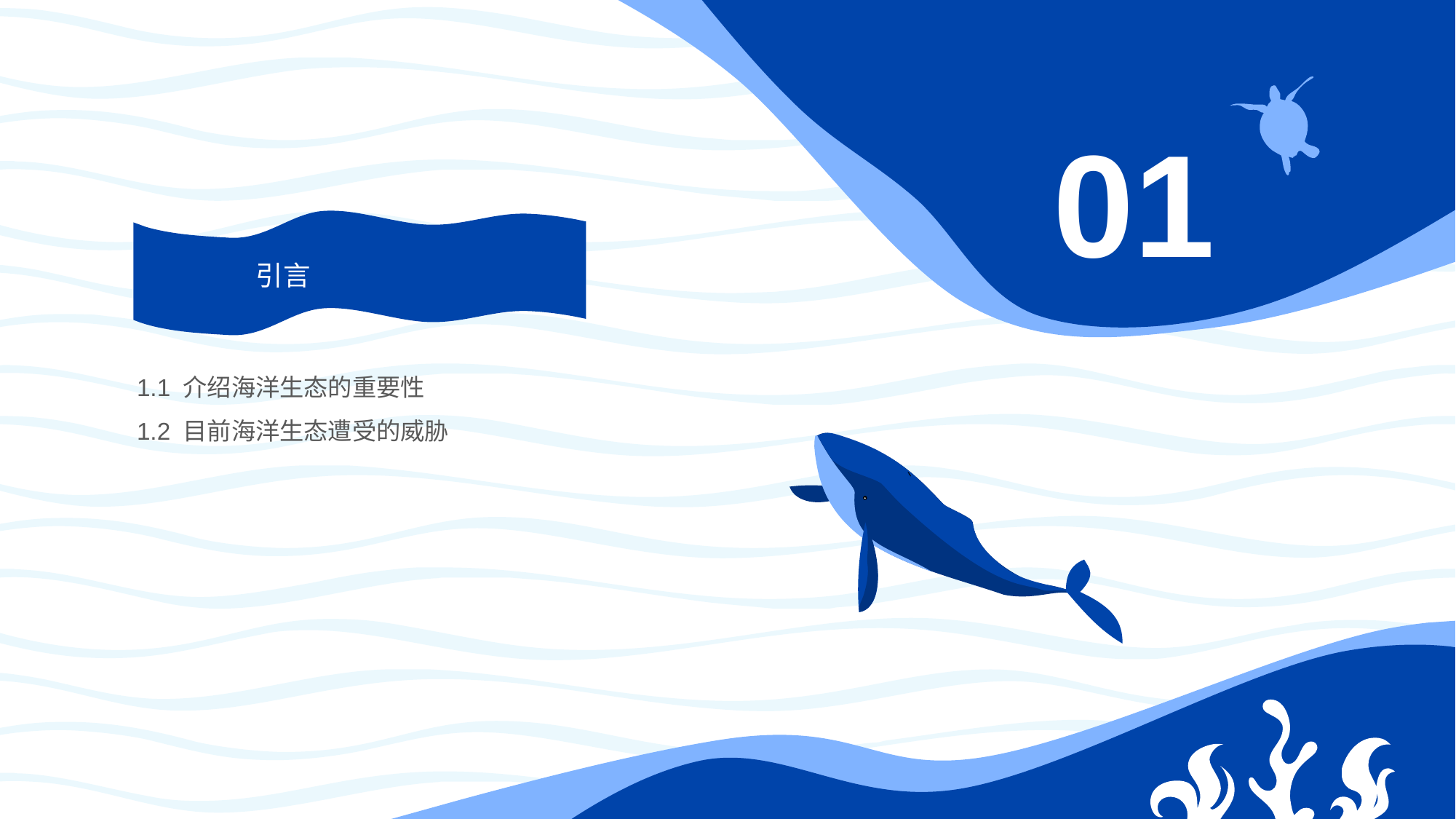

保
态

目录
生
护
01
洋
海

引言
1.1 介绍海洋生态的重要性
1.2 目前海洋生态遭受的威胁